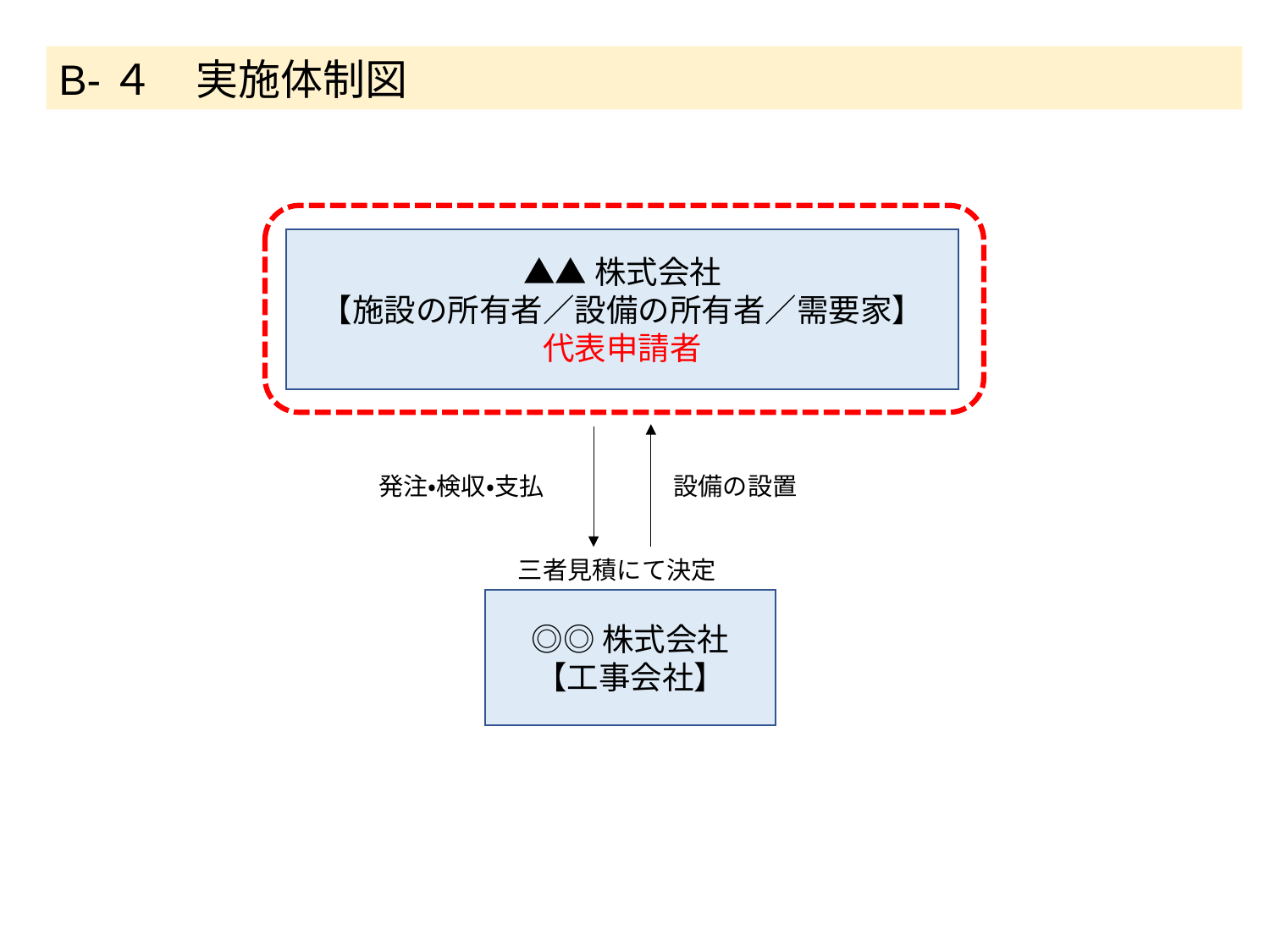

B-４　実施体制図

▲▲株式会社
【施設の所有者／設備の所有者／需要家】
代表申請者
発注・検収・支払
設備の設置
三者見積にて決定
◎◎株式会社
【工事会社】